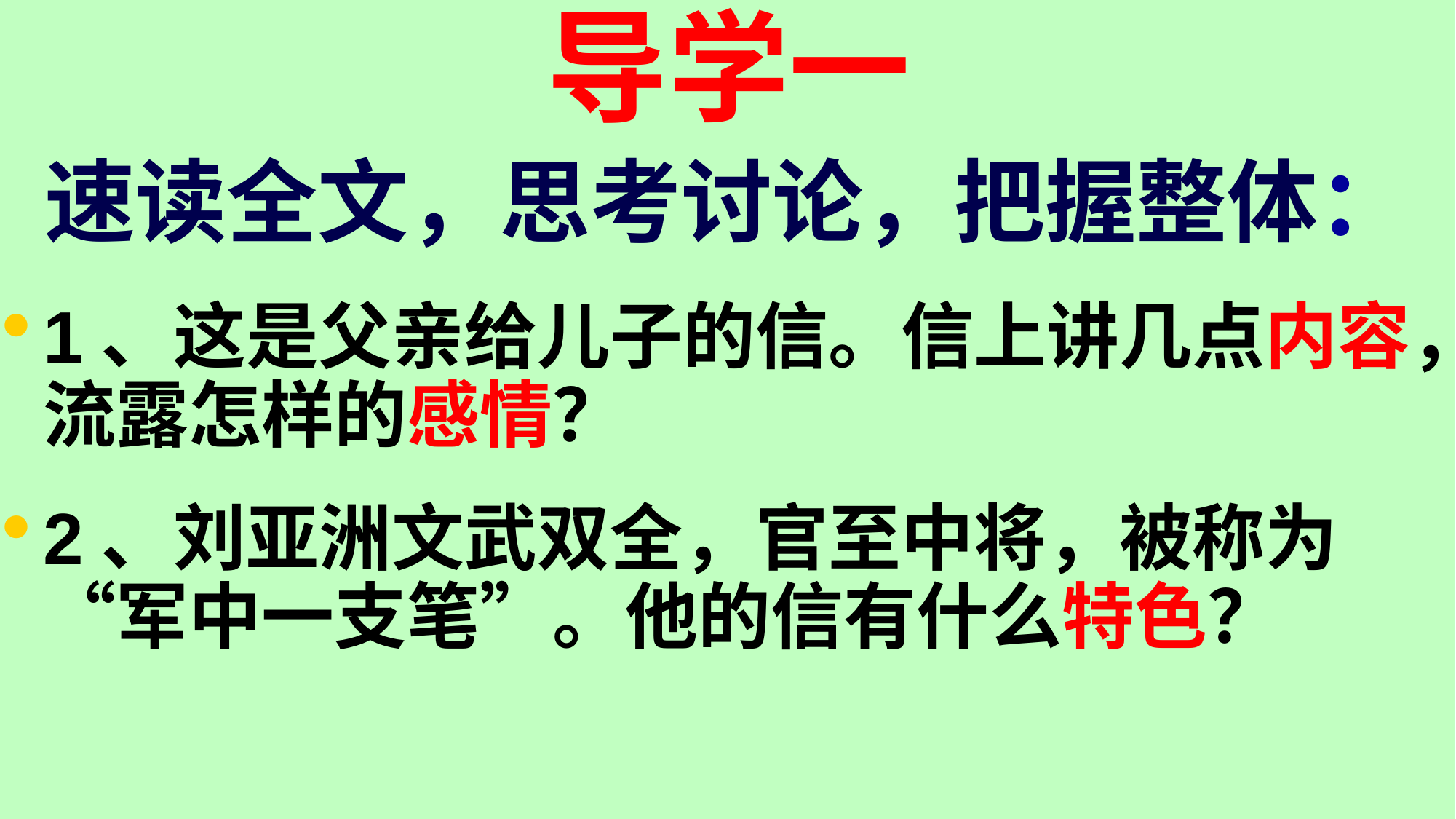

# 导学一
 速读全文，思考讨论，把握整体：

1、这是父亲给儿子的信。信上讲几点内容，流露怎样的感情？

2、刘亚洲文武双全，官至中将，被称为“军中一支笔”。他的信有什么特色？